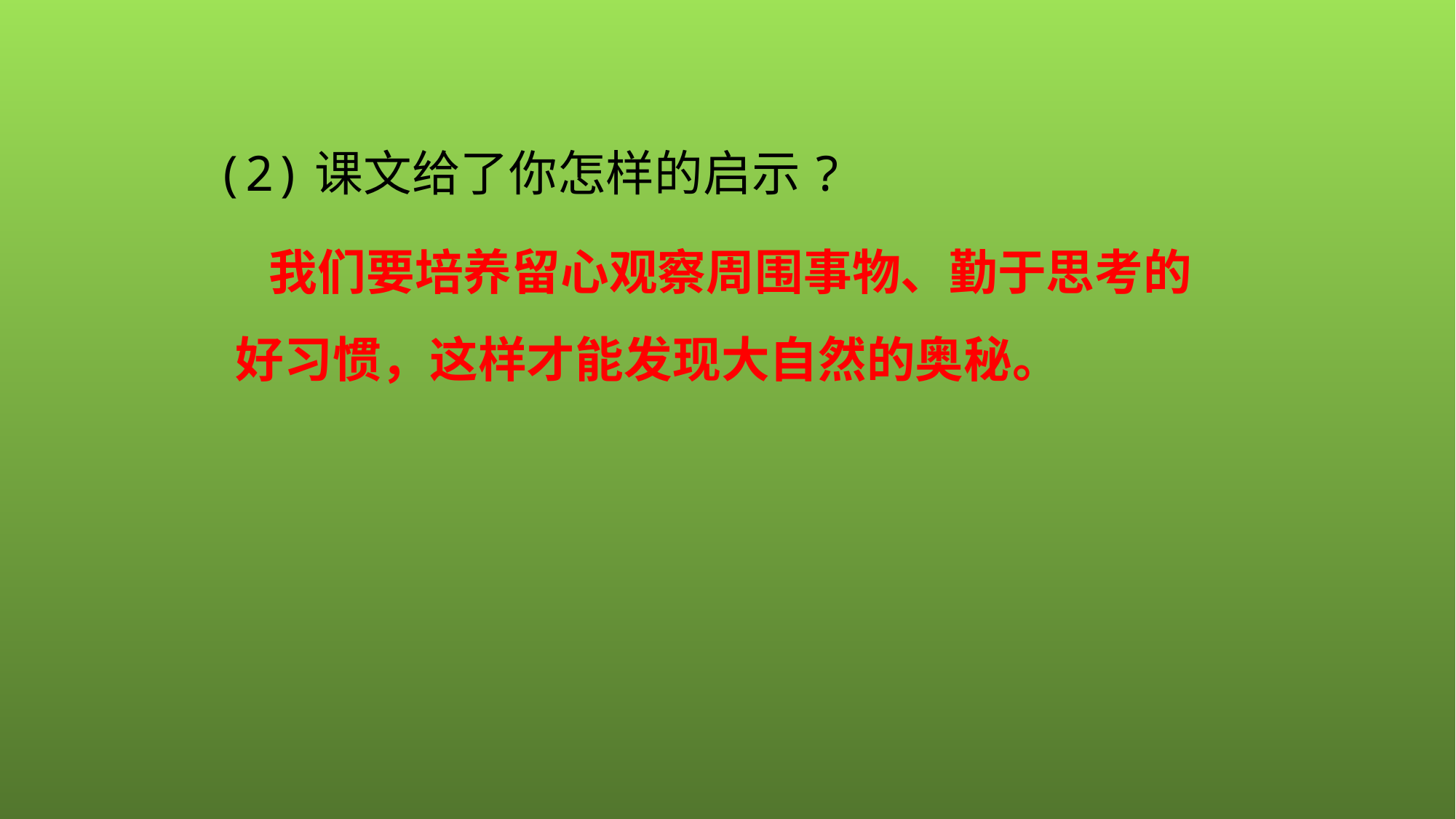

(2)课文给了你怎样的启示?
  我们要培养留心观察周围事物、勤于思考的好习惯，这样才能发现大自然的奥秘。